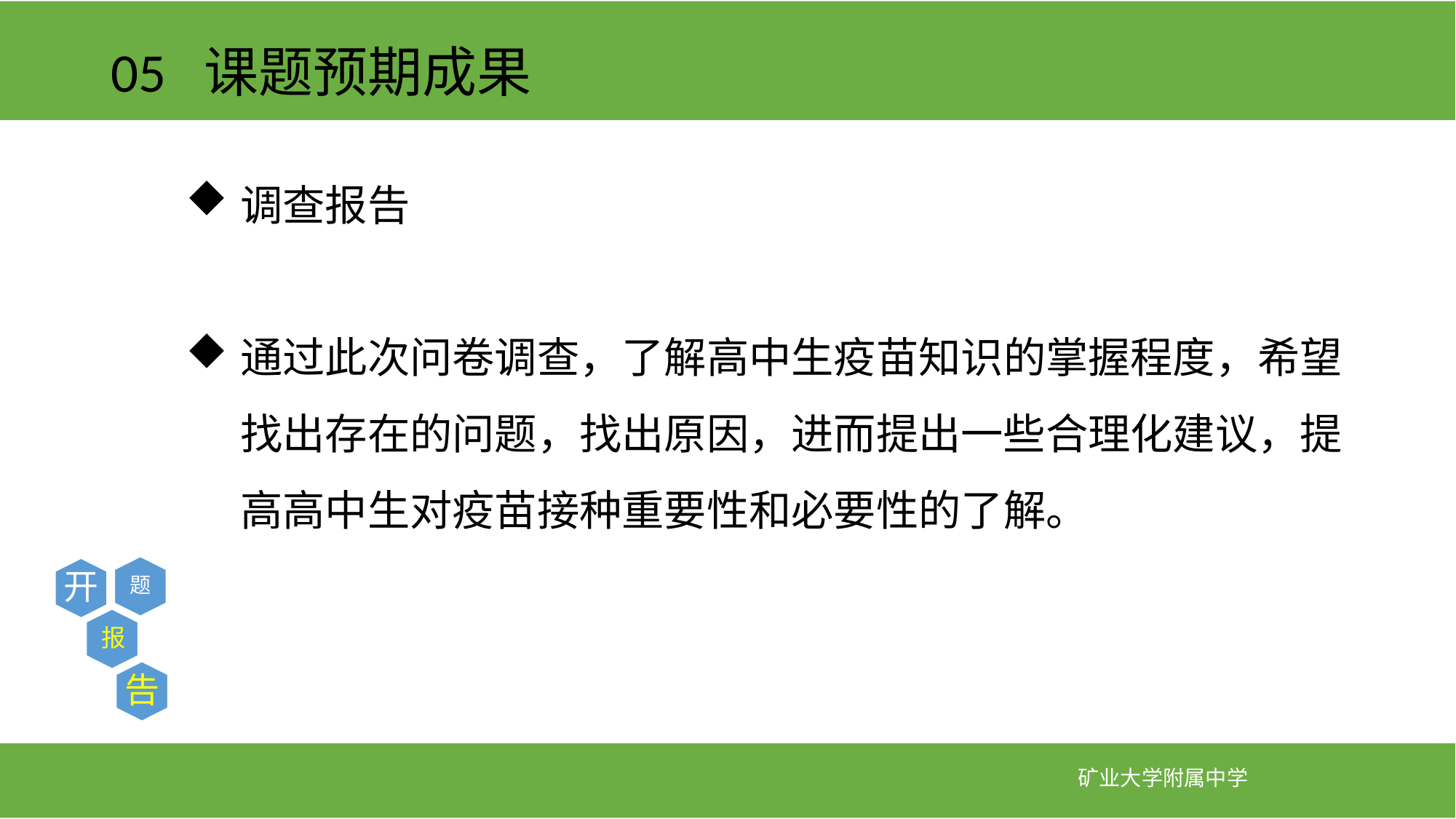

# 05  课题预期成果
调查报告

通过此次问卷调查，了解高中生疫苗知识的掌握程度，希望找出存在的问题，找出原因，进而提出一些合理化建议，提高高中生对疫苗接种重要性和必要性的了解。